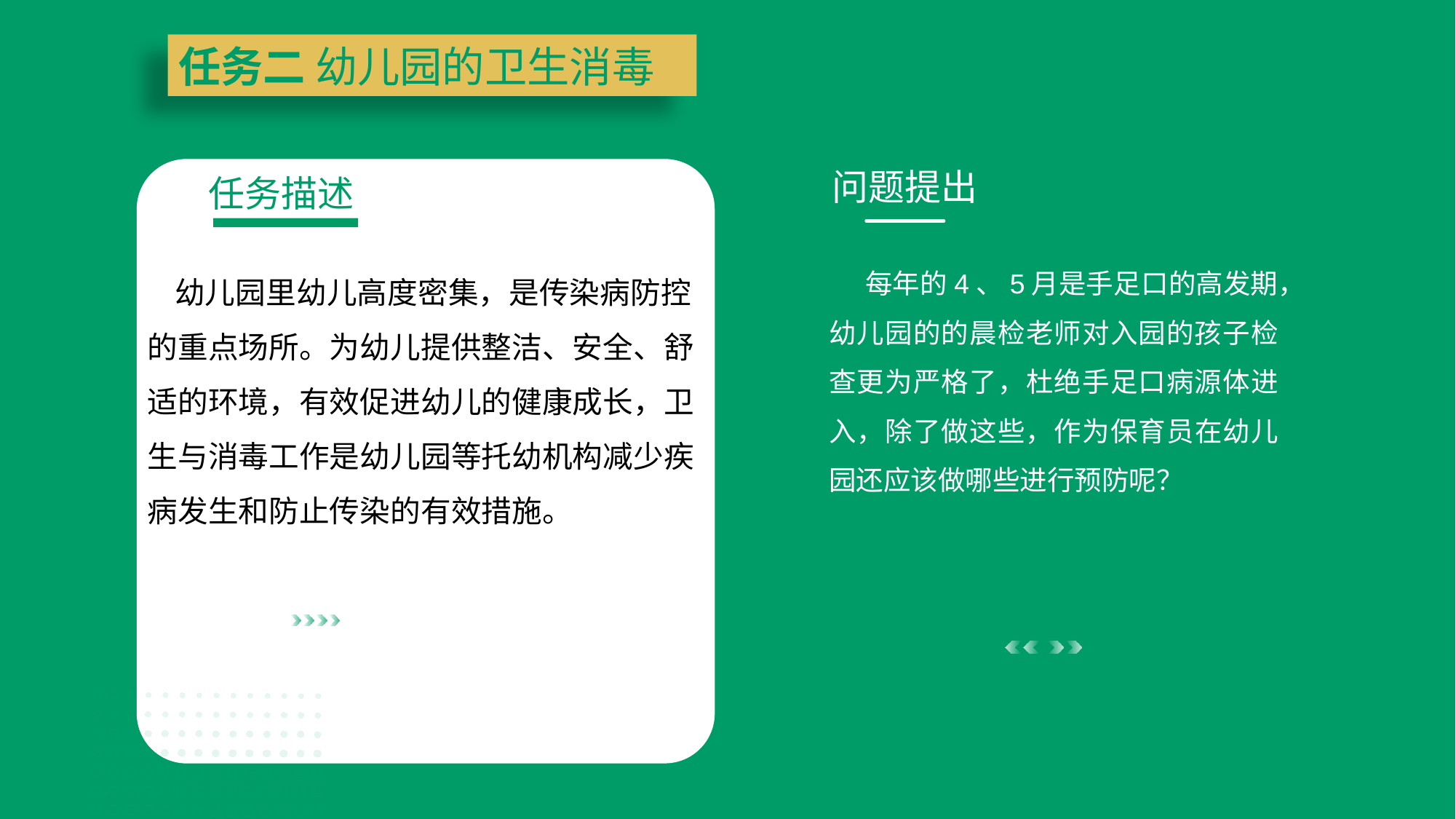

任务二 幼儿园的卫生消毒
问题提出

任务描述

每年的4、5月是手足口的高发期，幼儿园的的晨检老师对入园的孩子检查更为严格了，杜绝手足口病源体进入，除了做这些，作为保育员在幼儿园还应该做哪些进行预防呢？
   幼儿园里幼儿高度密集，是传染病防控的重点场所。为幼儿提供整洁、安全、舒适的环境，有效促进幼儿的健康成长，卫生与消毒工作是幼儿园等托幼机构减少疾病发生和防止传染的有效措施。